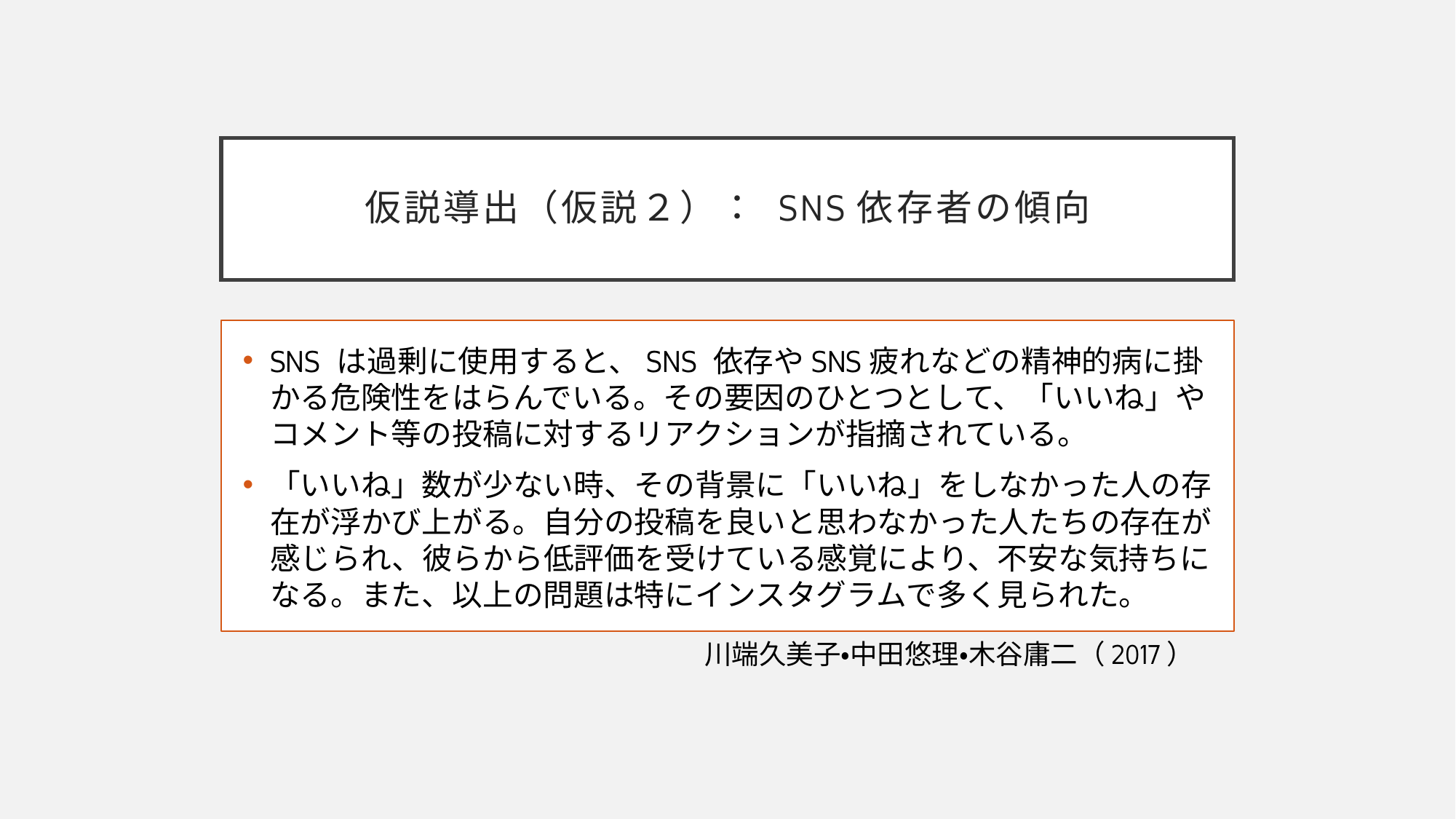

# 仮説導出（仮説２）： SNS依存者の傾向
SNS は過剰に使用すると、SNS 依存やSNS疲れなどの精神的病に掛かる危険性をはらんでいる。その要因のひとつとして、「いいね」やコメント等の投稿に対するリアクションが指摘されている。
「いいね」数が少ない時、その背景に「いいね」をしなかった人の存在が浮かび上がる。自分の投稿を良いと思わなかった人たちの存在が感じられ、彼らから低評価を受けている感覚により、不安な気持ちになる。また、以上の問題は特にインスタグラムで多く見られた。
川端久美子・中田悠理・木谷庸二（2017）